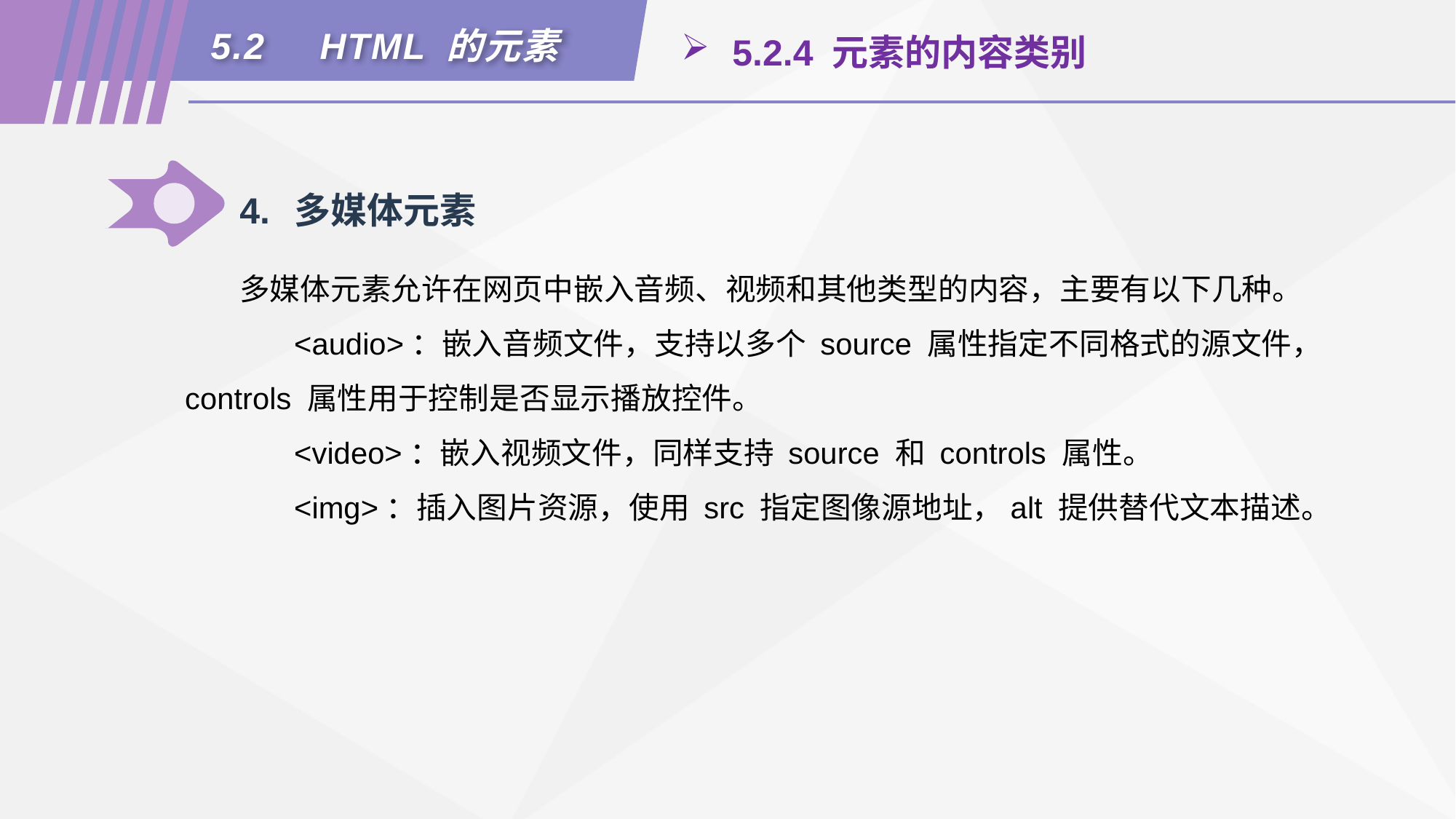

5.2	HTML 的元素
 5.2.4 元素的内容类别

4.	多媒体元素
多媒体元素允许在网页中嵌入音频、视频和其他类型的内容，主要有以下几种。
	<audio>：嵌入音频文件，支持以多个 source 属性指定不同格式的源文件，controls 属性用于控制是否显示播放控件。
	<video>：嵌入视频文件，同样支持 source 和 controls 属性。
	<img>：插入图片资源，使用 src 指定图像源地址，alt 提供替代文本描述。